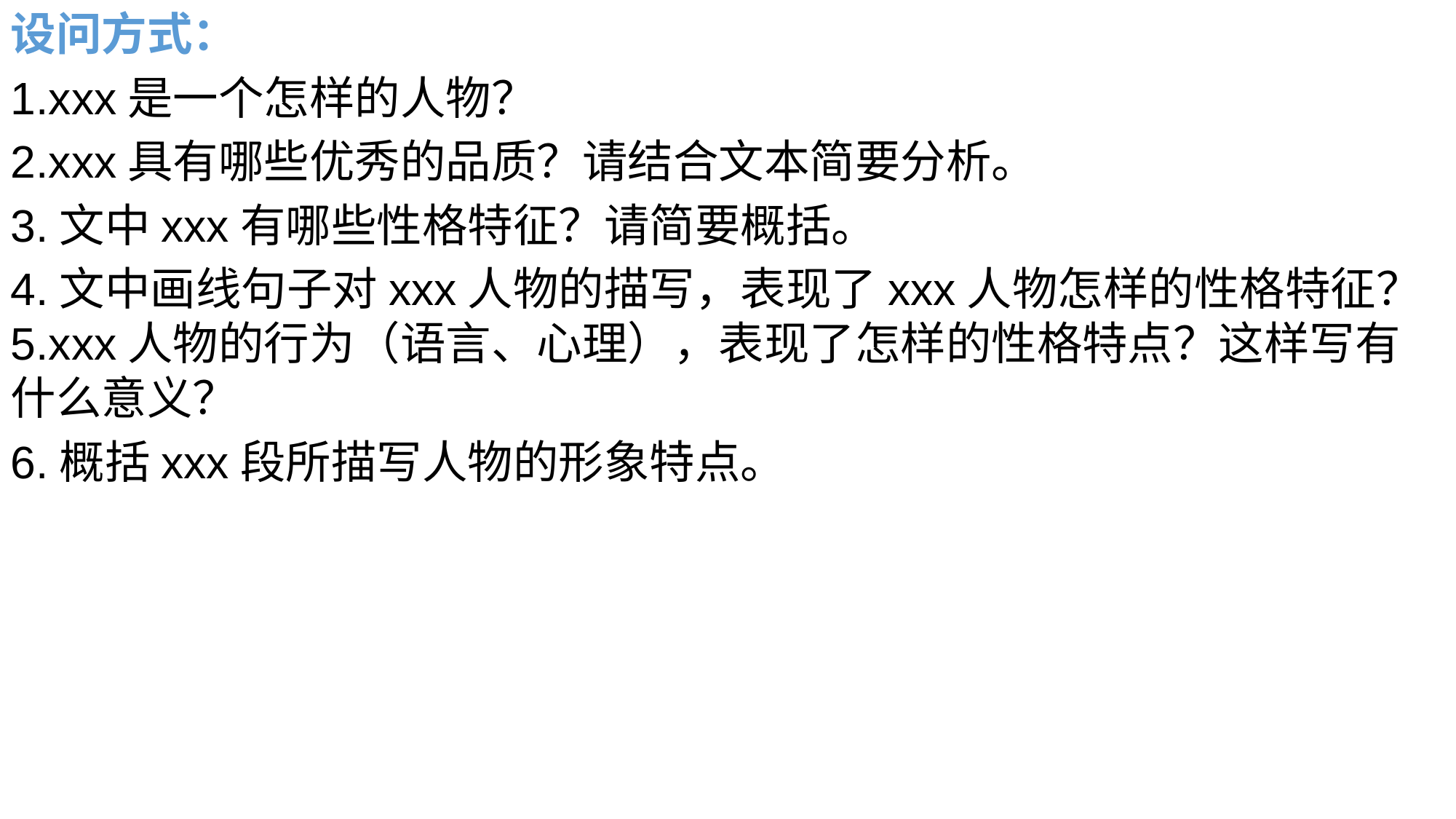

设问方式：
1.xxx是一个怎样的人物？
2.xxx具有哪些优秀的品质？请结合文本简要分析。
3.文中xxx有哪些性格特征？请简要概括。
4.文中画线句子对xxx人物的描写，表现了xxx人物怎样的性格特征？5.xxx人物的行为（语言、心理），表现了怎样的性格特点？这样写有什么意义？
6.概括xxx段所描写人物的形象特点。